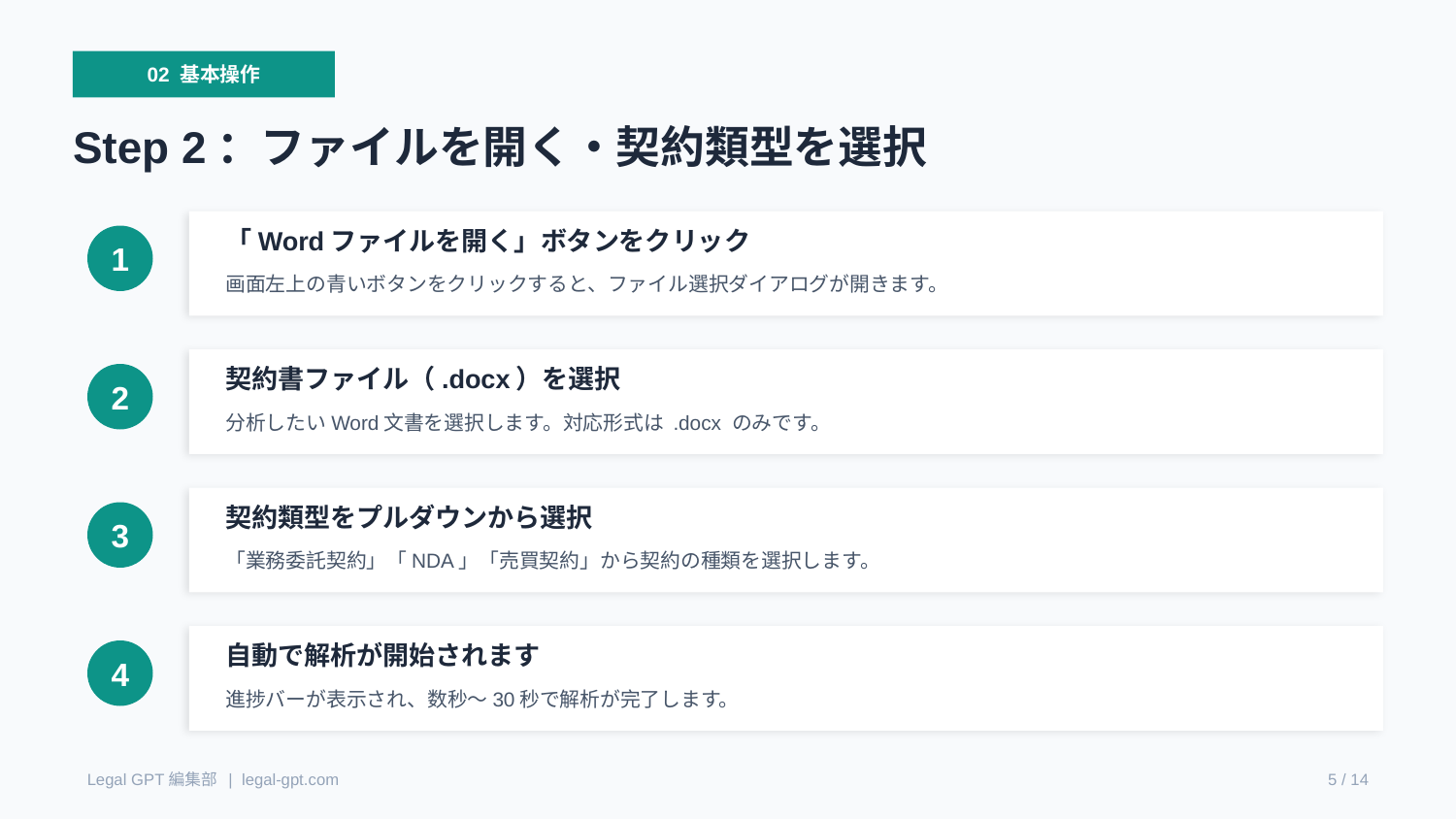

02 基本操作
Step 2：ファイルを開く・契約類型を選択

「Wordファイルを開く」ボタンをクリック

1
画面左上の青いボタンをクリックすると、ファイル選択ダイアログが開きます。

契約書ファイル（.docx）を選択

2
分析したいWord文書を選択します。対応形式は .docx のみです。

契約類型をプルダウンから選択

3
「業務委託契約」「NDA」「売買契約」から契約の種類を選択します。

自動で解析が開始されます

4
進捗バーが表示され、数秒〜30秒で解析が完了します。
Legal GPT編集部  |  legal-gpt.com
5 / 14